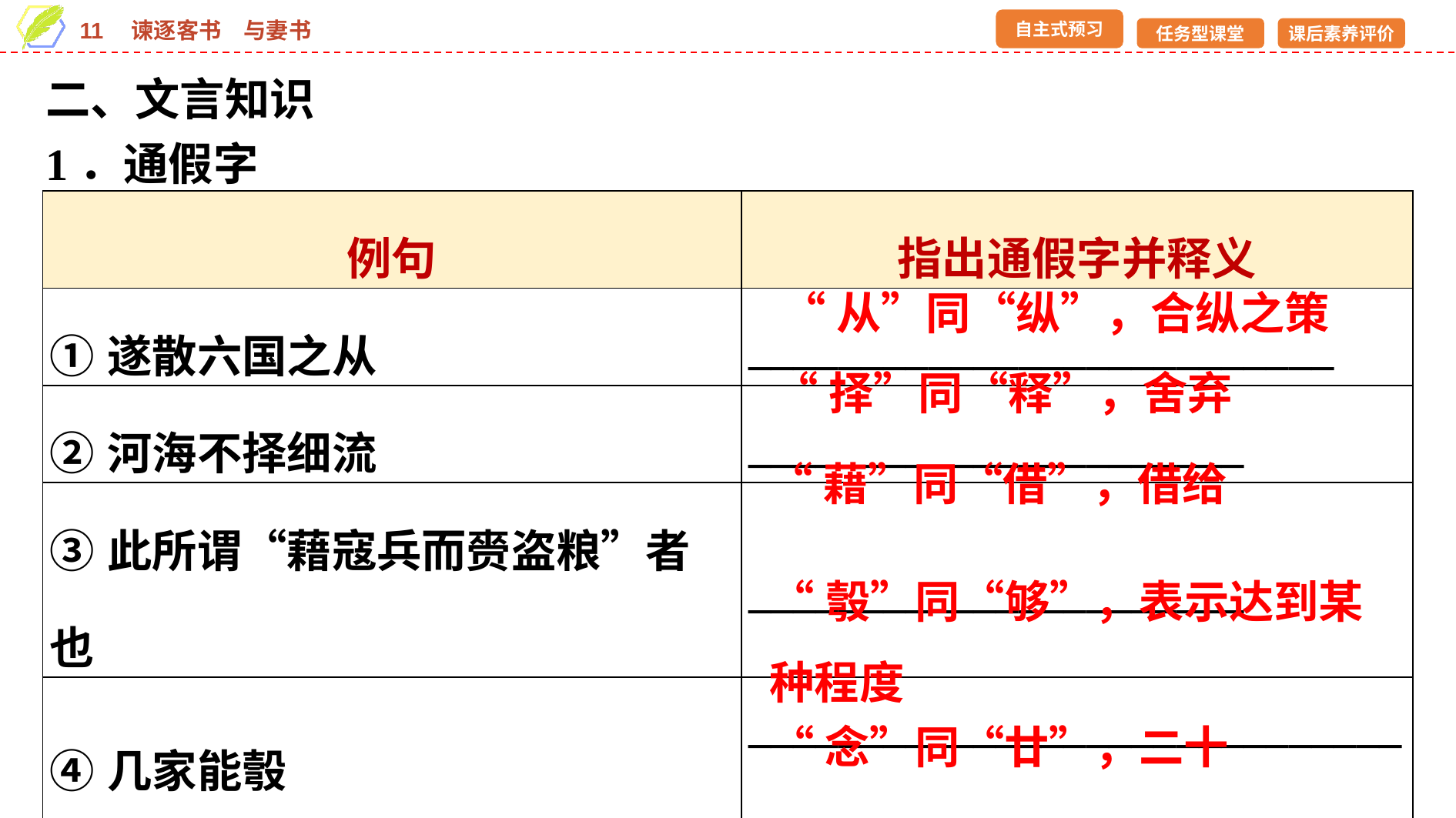

二、文言知识
1．通假字
| 例句 | 指出通假字并释义 |
| --- | --- |
| ①遂散六国之从 | \_\_\_\_\_\_\_\_\_\_\_\_\_\_\_\_\_\_\_\_\_\_\_\_\_\_ |
| ②河海不择细流 | \_\_\_\_\_\_\_\_\_\_\_\_\_\_\_\_\_\_\_\_\_\_ |
| ③此所谓“藉寇兵而赍盗粮”者也 | \_\_\_\_\_\_\_\_\_\_\_\_\_\_\_\_\_\_\_\_\_\_ |
| ④几家能彀 | \_\_\_\_\_\_\_\_\_\_\_\_\_\_\_\_\_\_\_\_\_\_\_\_\_\_\_\_\_\_\_\_\_\_\_\_\_\_ |
| ⑤念六夜四鼓 | \_\_\_\_\_\_\_\_\_\_\_\_\_\_\_\_\_\_\_\_\_\_ |
“从”同“纵”，合纵之策
“择”同“释”，舍弃
“藉”同“借”，借给
“彀”同“够”，表示达到某种程度
“念”同“廿”，二十